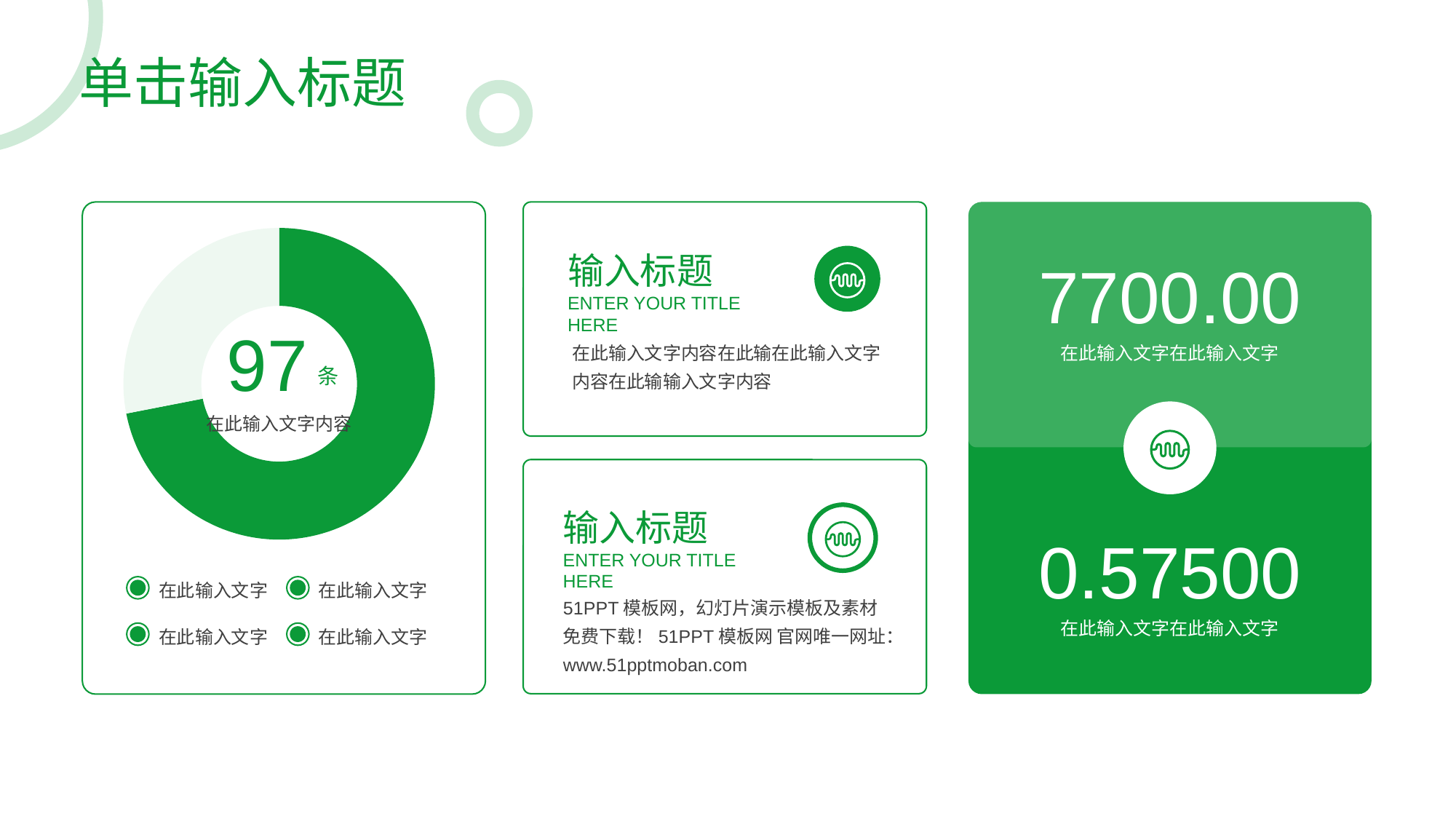

# 单击输入标题

### Chart

| Category | 销售额 |
|---|---|
| 第一季度 | 8.2 |
| 第二季度 | 3.2 |
输入标题

enter your title here
在此输入文字内容在此输在此输入文字内容在此输输入文字内容
7700.00
97
在此输入文字在此输入文字
条
在此输入文字内容

输入标题

enter your title here
51PPT模板网，幻灯片演示模板及素材免费下载！51PPT模板网 官网唯一网址：www.51pptmoban.com
0.57500
在此输入文字

在此输入文字

在此输入文字在此输入文字
在此输入文字

在此输入文字